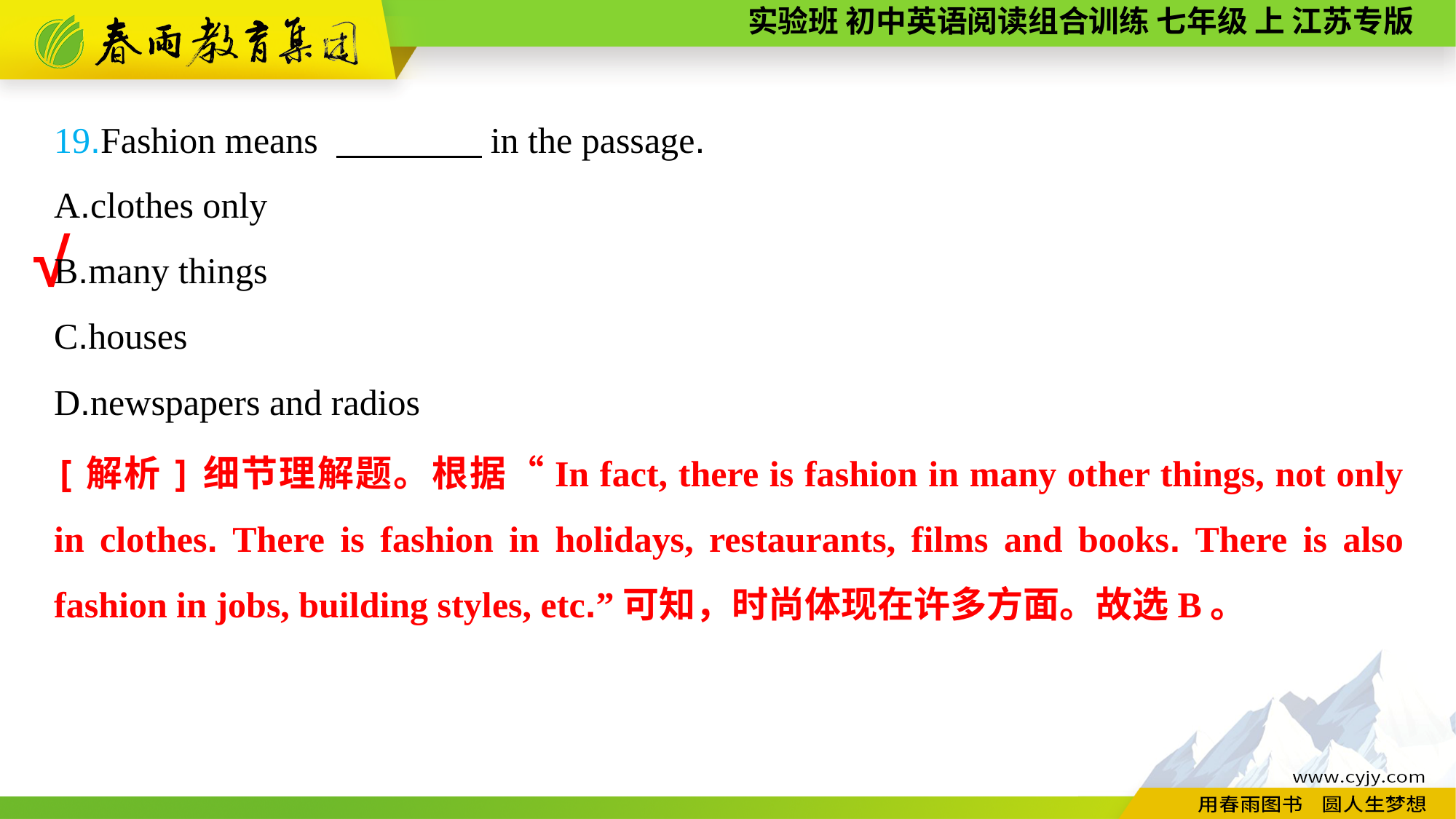

19.Fashion means 　　　　in the passage.
A.clothes only
B.many things
C.houses
D.newspapers and radios
√
[解析]细节理解题。根据“In fact, there is fashion in many other things, not only in clothes. There is fashion in holidays, restaurants, films and books. There is also fashion in jobs, building styles, etc.”可知，时尚体现在许多方面。故选B。